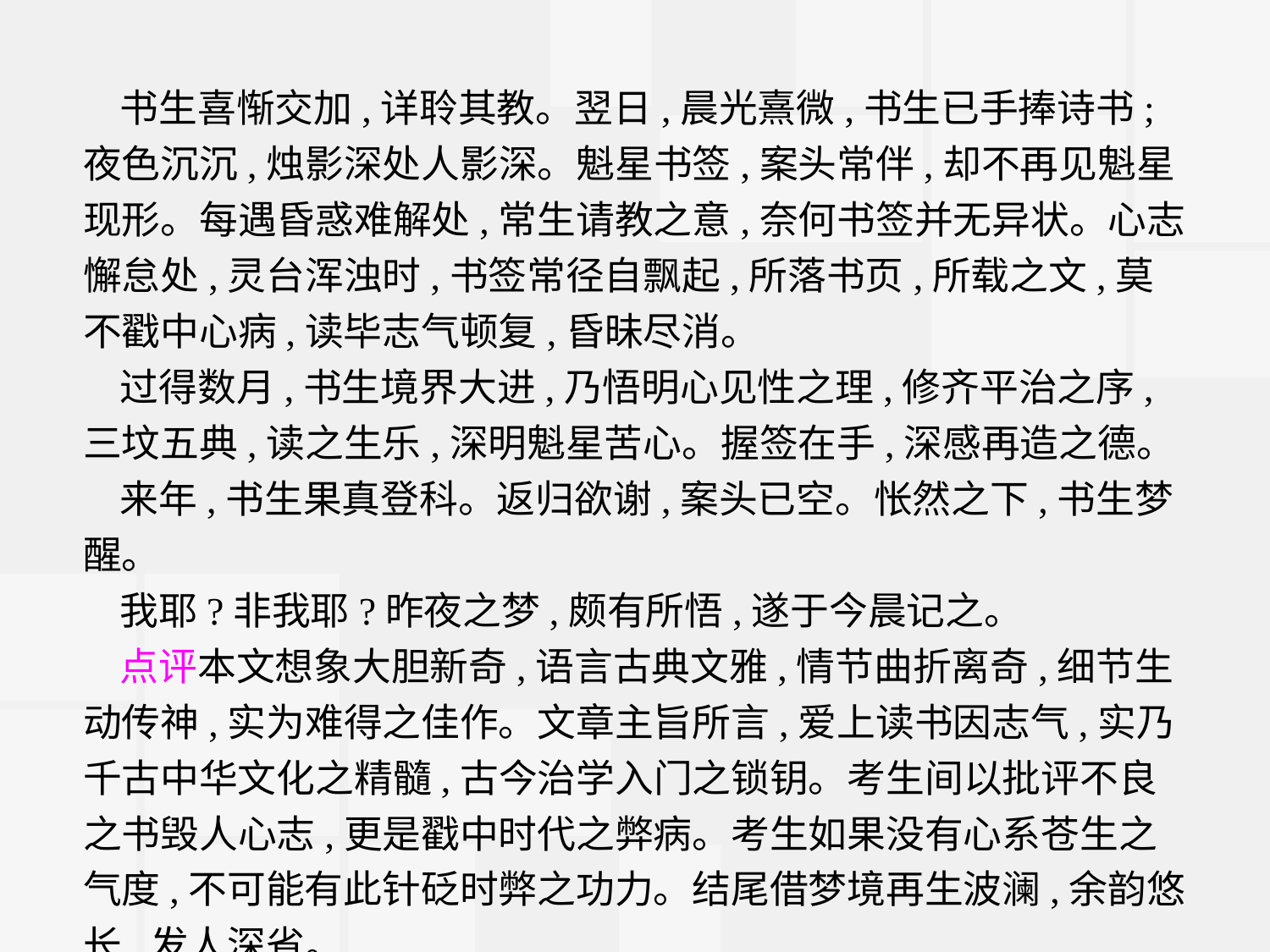

书生喜惭交加,详聆其教。翌日,晨光熹微,书生已手捧诗书;夜色沉沉,烛影深处人影深。魁星书签,案头常伴,却不再见魁星现形。每遇昏惑难解处,常生请教之意,奈何书签并无异状。心志懈怠处,灵台浑浊时,书签常径自飘起,所落书页,所载之文,莫不戳中心病,读毕志气顿复,昏昧尽消。
过得数月,书生境界大进,乃悟明心见性之理,修齐平治之序,三坟五典,读之生乐,深明魁星苦心。握签在手,深感再造之德。
来年,书生果真登科。返归欲谢,案头已空。怅然之下,书生梦醒。
我耶?非我耶?昨夜之梦,颇有所悟,遂于今晨记之。
点评本文想象大胆新奇,语言古典文雅,情节曲折离奇,细节生动传神,实为难得之佳作。文章主旨所言,爱上读书因志气,实乃千古中华文化之精髓,古今治学入门之锁钥。考生间以批评不良之书毁人心志,更是戳中时代之弊病。考生如果没有心系苍生之气度,不可能有此针砭时弊之功力。结尾借梦境再生波澜,余韵悠长,发人深省。